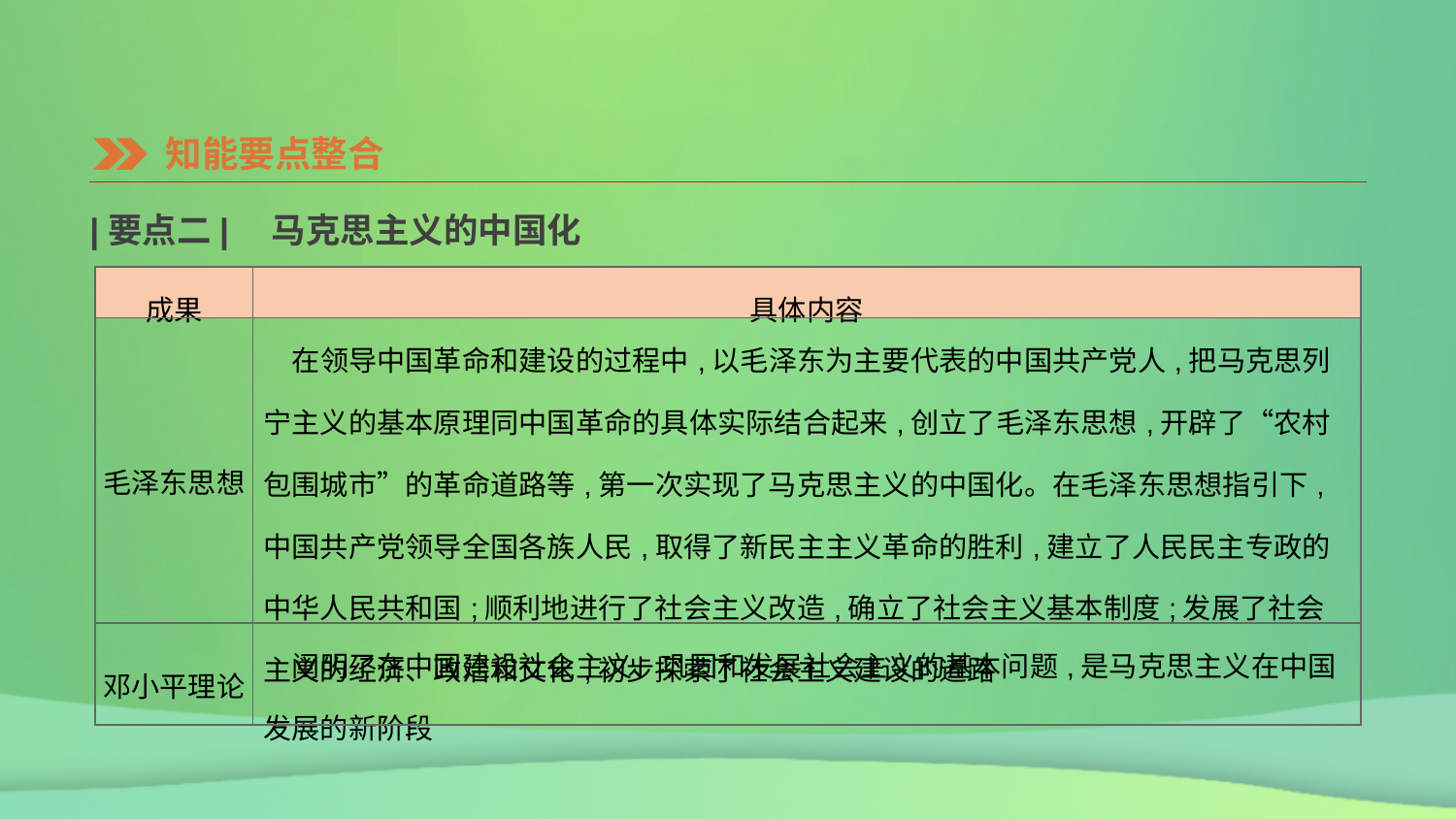

知能要点整合

|要点二|　马克思主义的中国化
| 成果 | 具体内容 |
| --- | --- |
| 毛泽东思想 | 在领导中国革命和建设的过程中,以毛泽东为主要代表的中国共产党人,把马克思列宁主义的基本原理同中国革命的具体实际结合起来,创立了毛泽东思想,开辟了“农村包围城市”的革命道路等,第一次实现了马克思主义的中国化。在毛泽东思想指引下,中国共产党领导全国各族人民,取得了新民主主义革命的胜利,建立了人民民主专政的中华人民共和国;顺利地进行了社会主义改造,确立了社会主义基本制度;发展了社会主义的经济、政治和文化,初步探索了社会主义建设的道路 |
| 邓小平理论 | 阐明了在中国建设社会主义、巩固和发展社会主义的基本问题,是马克思主义在中国发展的新阶段 |